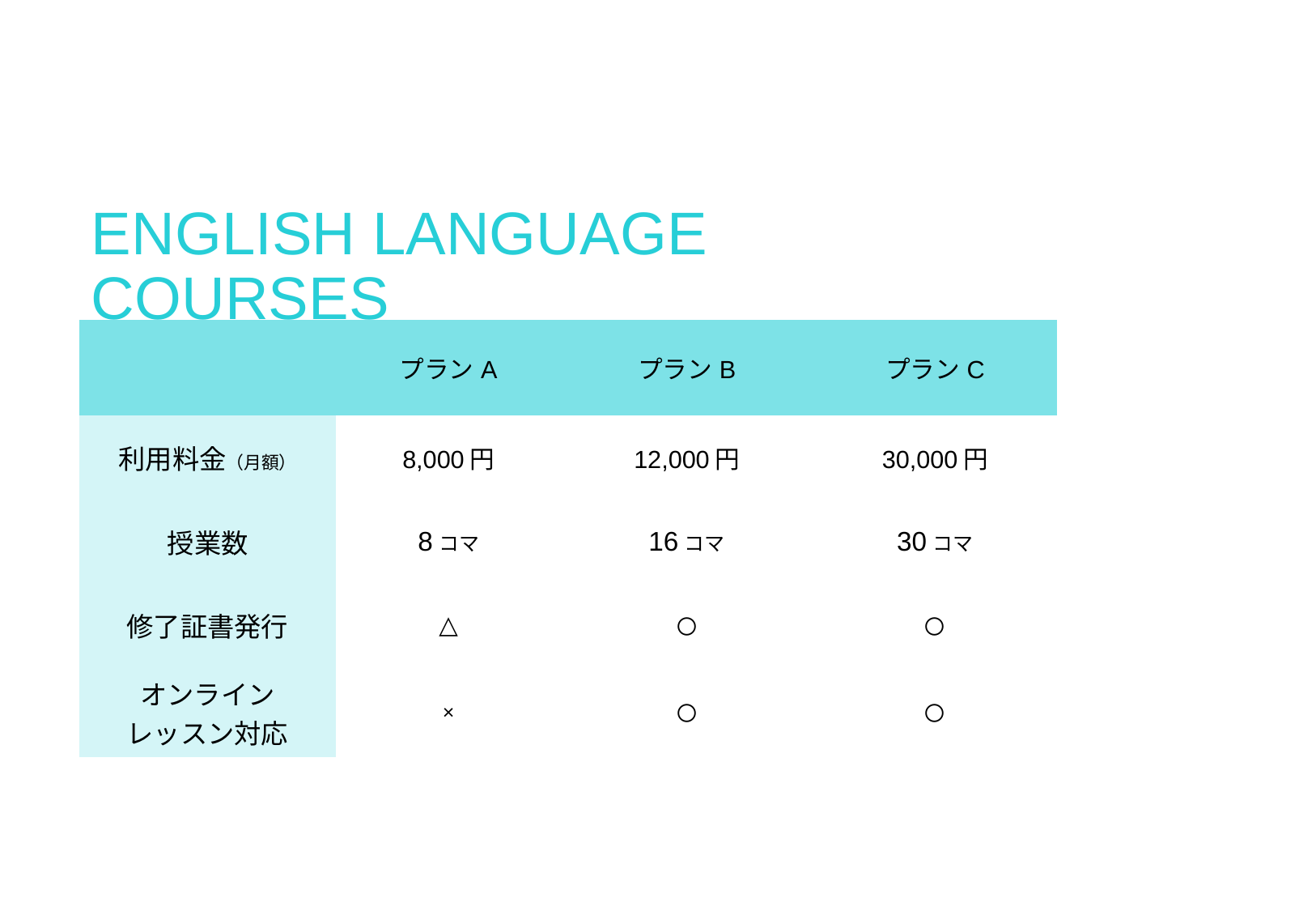

# ENGLISH LANGUAGE COURSES
|  | プランA | プランB | プランC |
| --- | --- | --- | --- |
| 利用料金（月額） | 8,000円 | 12,000円 | 30,000円 |
| 授業数 | 8コマ | 16コマ | 30コマ |
| 修了証書発行 | △ | 〇 | 〇 |
| オンライン レッスン対応 | × | 〇 | 〇 |